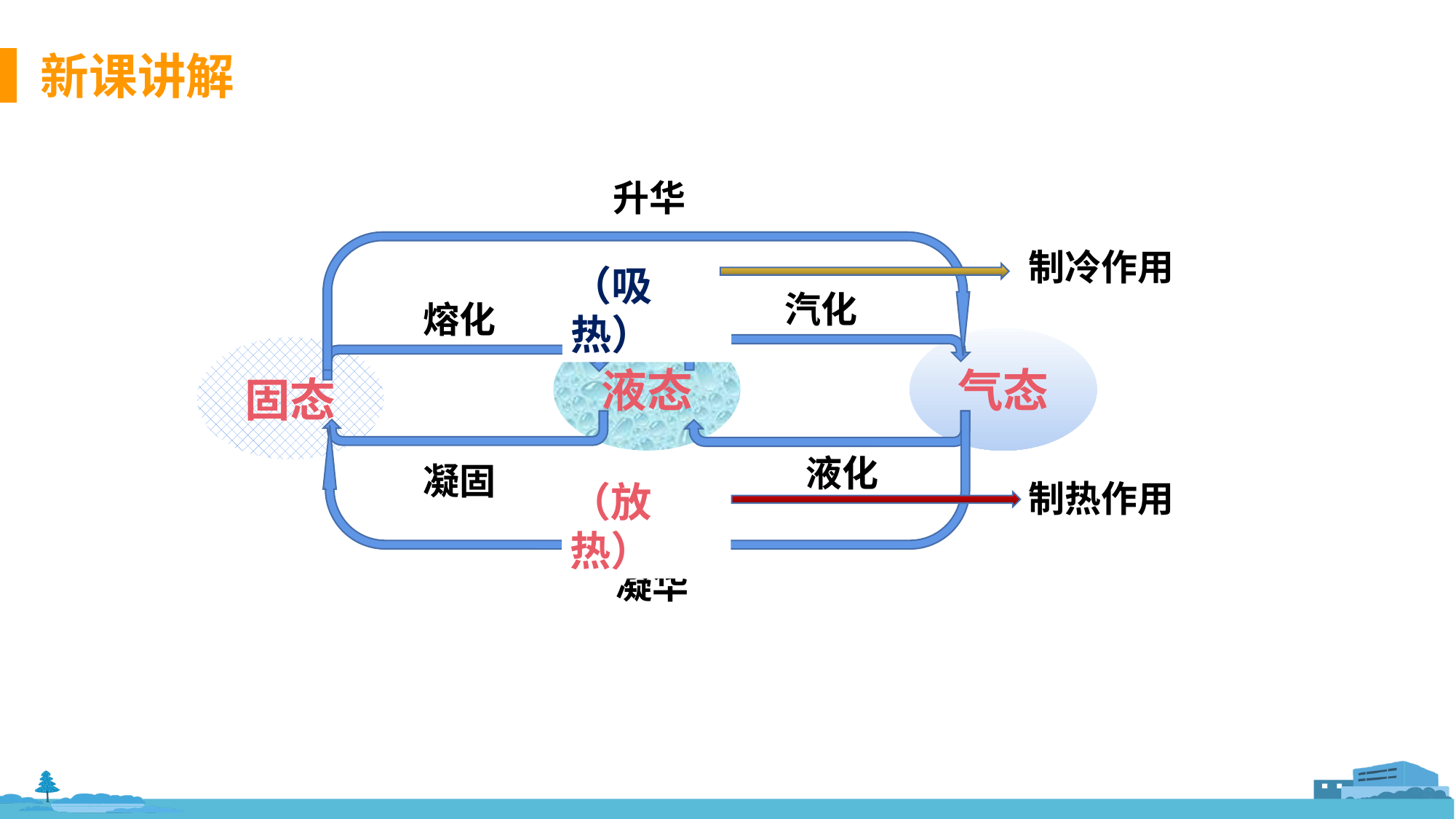

升华

制冷作用
（吸热）

汽化
熔化
液态
固态
气态

液化
凝固
制热作用
（放热）

凝华